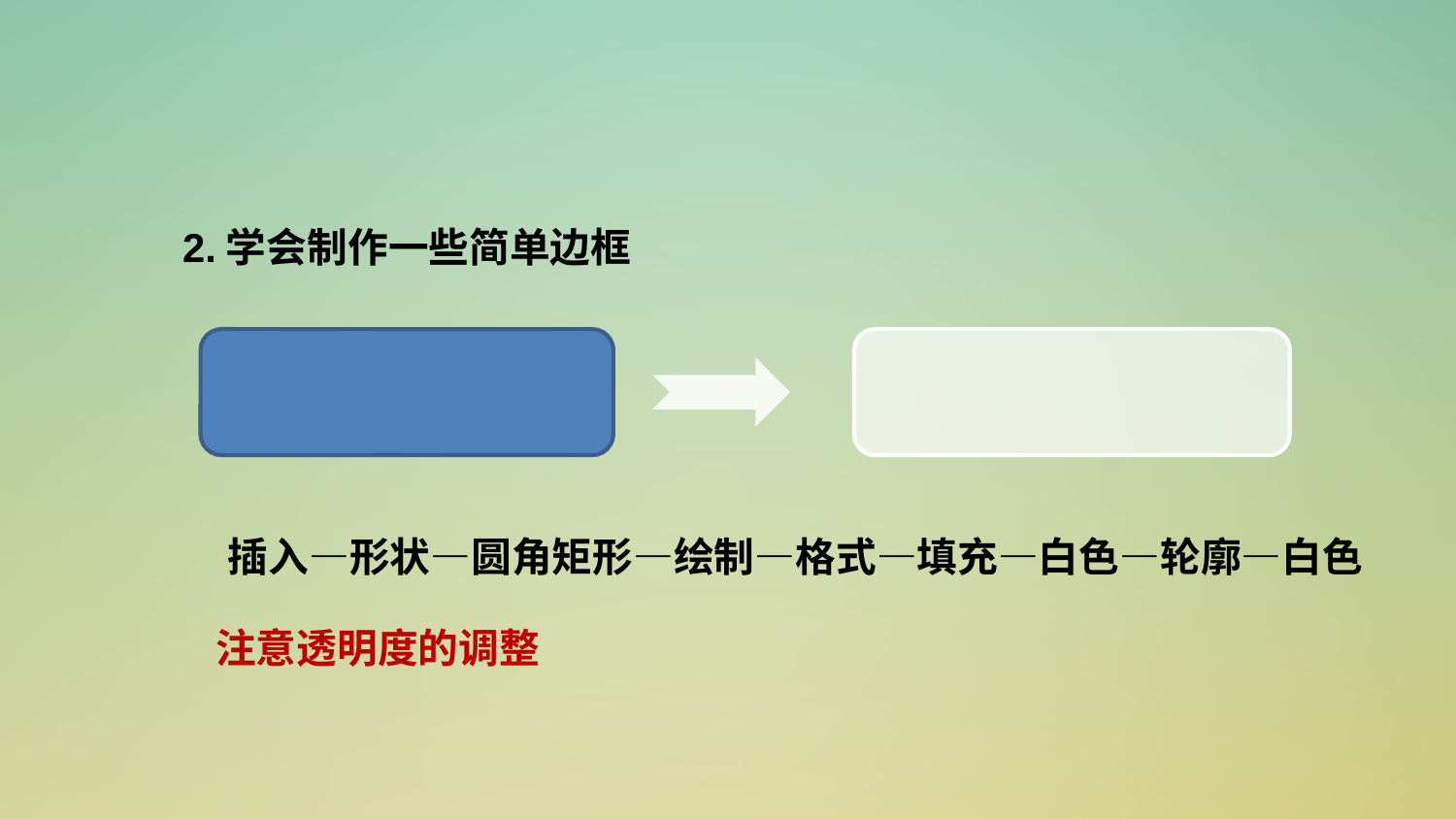

2.学会制作一些简单边框

插入—形状—圆角矩形—绘制—格式—填充—白色—轮廓—白色
注意透明度的调整